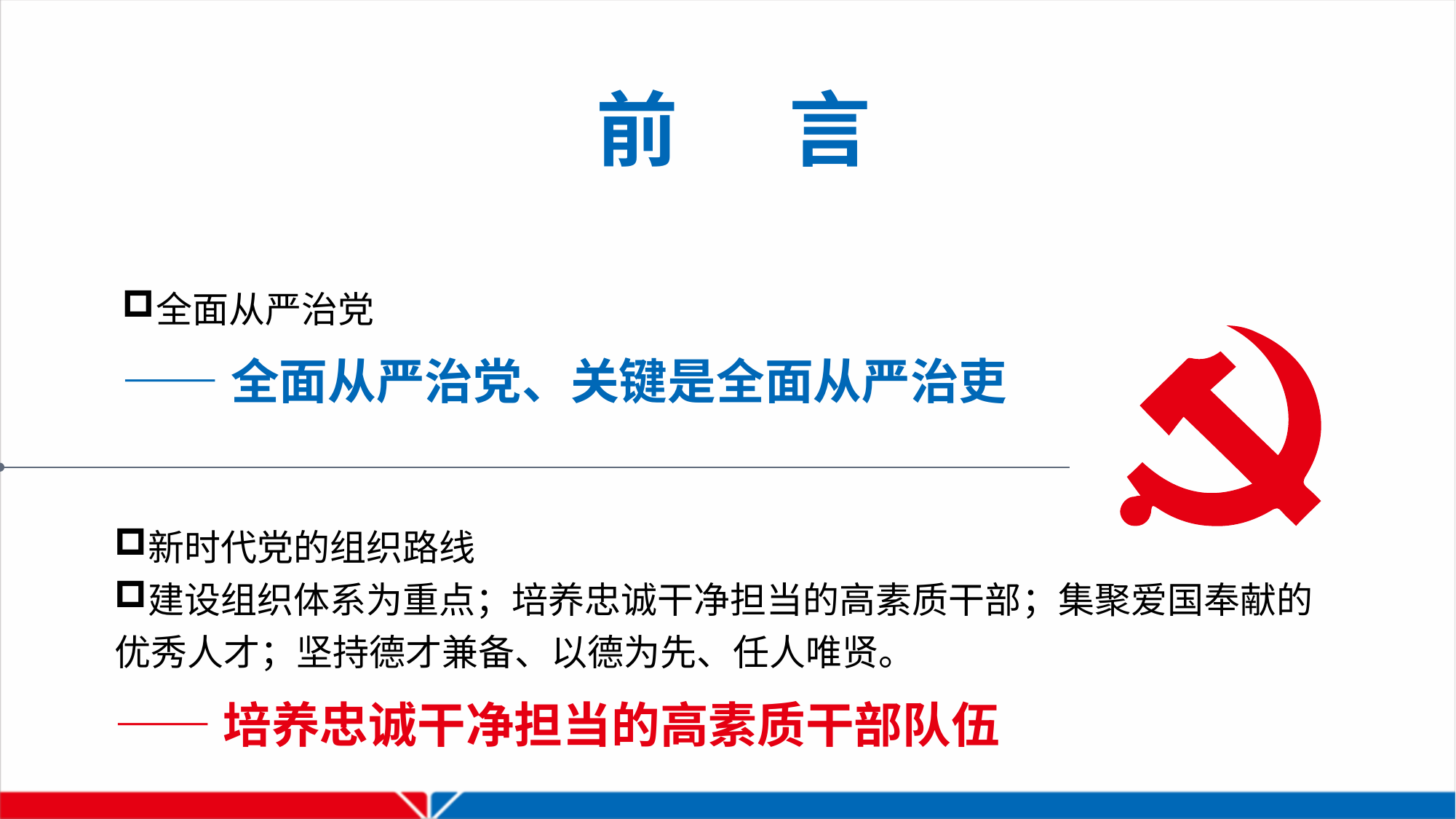

前      言
全面从严治党
——全面从严治党、关键是全面从严治吏

新时代党的组织路线
建设组织体系为重点；培养忠诚干净担当的高素质干部；集聚爱国奉献的优秀人才；坚持德才兼备、以德为先、任人唯贤。
——培养忠诚干净担当的高素质干部队伍